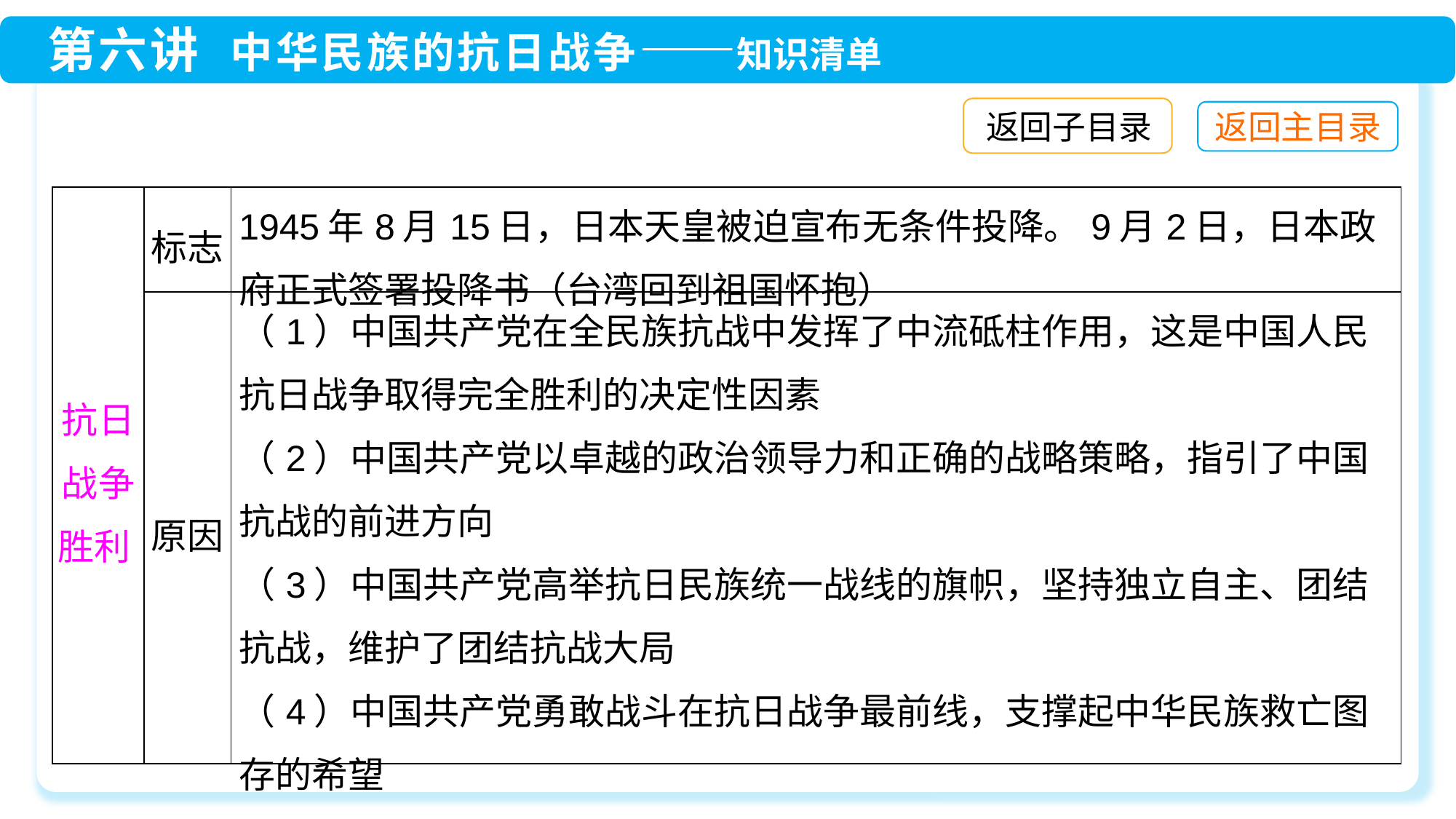

返回子目录
| 抗日战争胜利 | 标志 | 1945年8月15日，日本天皇被迫宣布无条件投降。9月2日，日本政府正式签署投降书（台湾回到祖国怀抱） |
| --- | --- | --- |
|  | 原因 | （1）中国共产党在全民族抗战中发挥了中流砥柱作用，这是中国人民抗日战争取得完全胜利的决定性因素 （2）中国共产党以卓越的政治领导力和正确的战略策略，指引了中国抗战的前进方向 （3）中国共产党高举抗日民族统一战线的旗帜，坚持独立自主、团结抗战，维护了团结抗战大局 （4）中国共产党勇敢战斗在抗日战争最前线，支撑起中华民族救亡图存的希望 （5）中国共产党是领导中国人民争取民族独立和人民解放的坚强核心 |